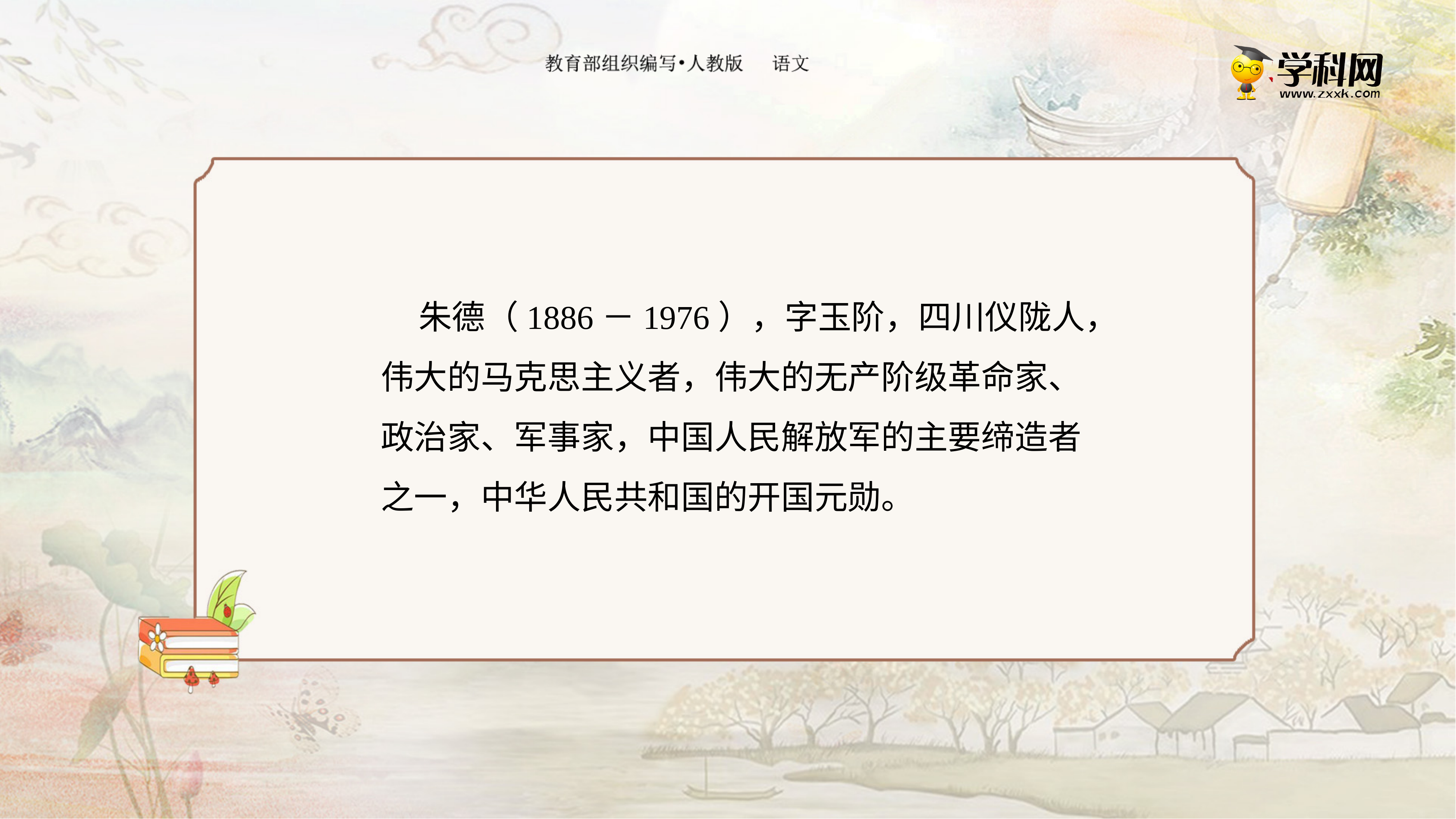

朱德（1886－1976），字玉阶，四川仪陇人，伟大的马克思主义者，伟大的无产阶级革命家、政治家、军事家，中国人民解放军的主要缔造者之一，中华人民共和国的开国元勋。